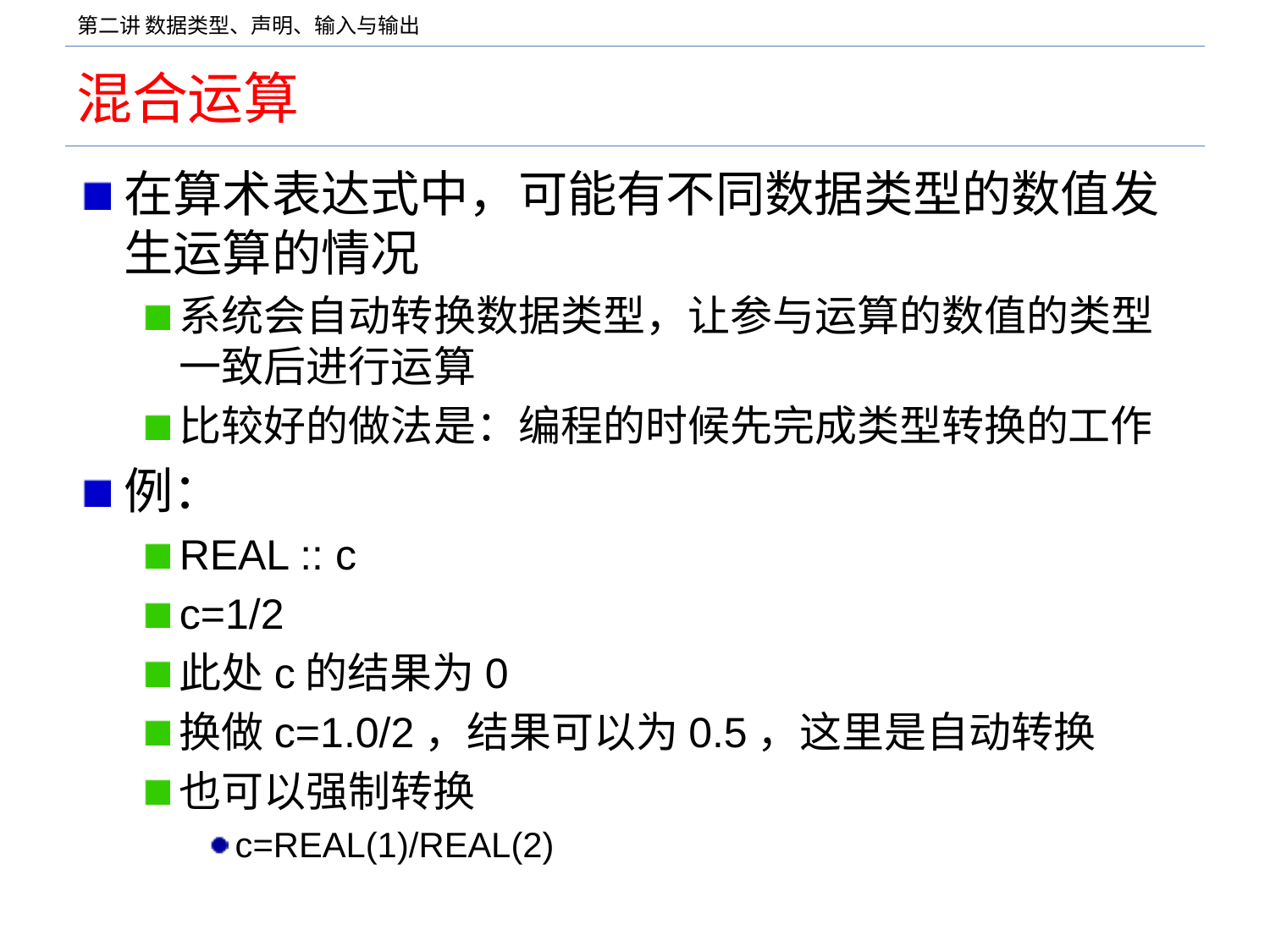

# 混合运算
在算术表达式中，可能有不同数据类型的数值发生运算的情况
系统会自动转换数据类型，让参与运算的数值的类型一致后进行运算
比较好的做法是：编程的时候先完成类型转换的工作
例：
REAL :: c
c=1/2
此处c的结果为0
换做c=1.0/2，结果可以为0.5，这里是自动转换
也可以强制转换
c=REAL(1)/REAL(2)